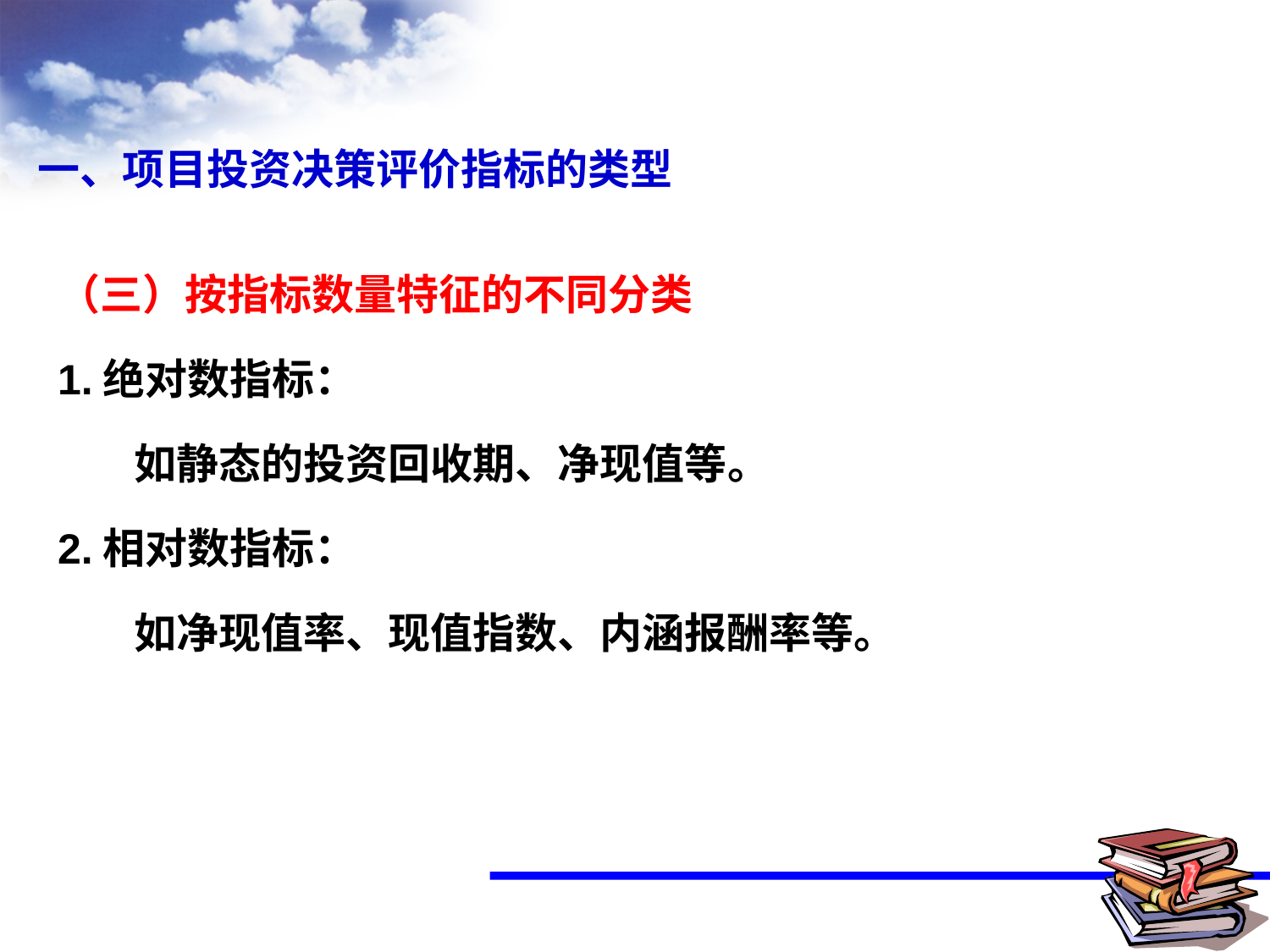

一、项目投资决策评价指标的类型

（三）按指标数量特征的不同分类
1.绝对数指标：
       如静态的投资回收期、净现值等。
2.相对数指标：
       如净现值率、现值指数、内涵报酬率等。